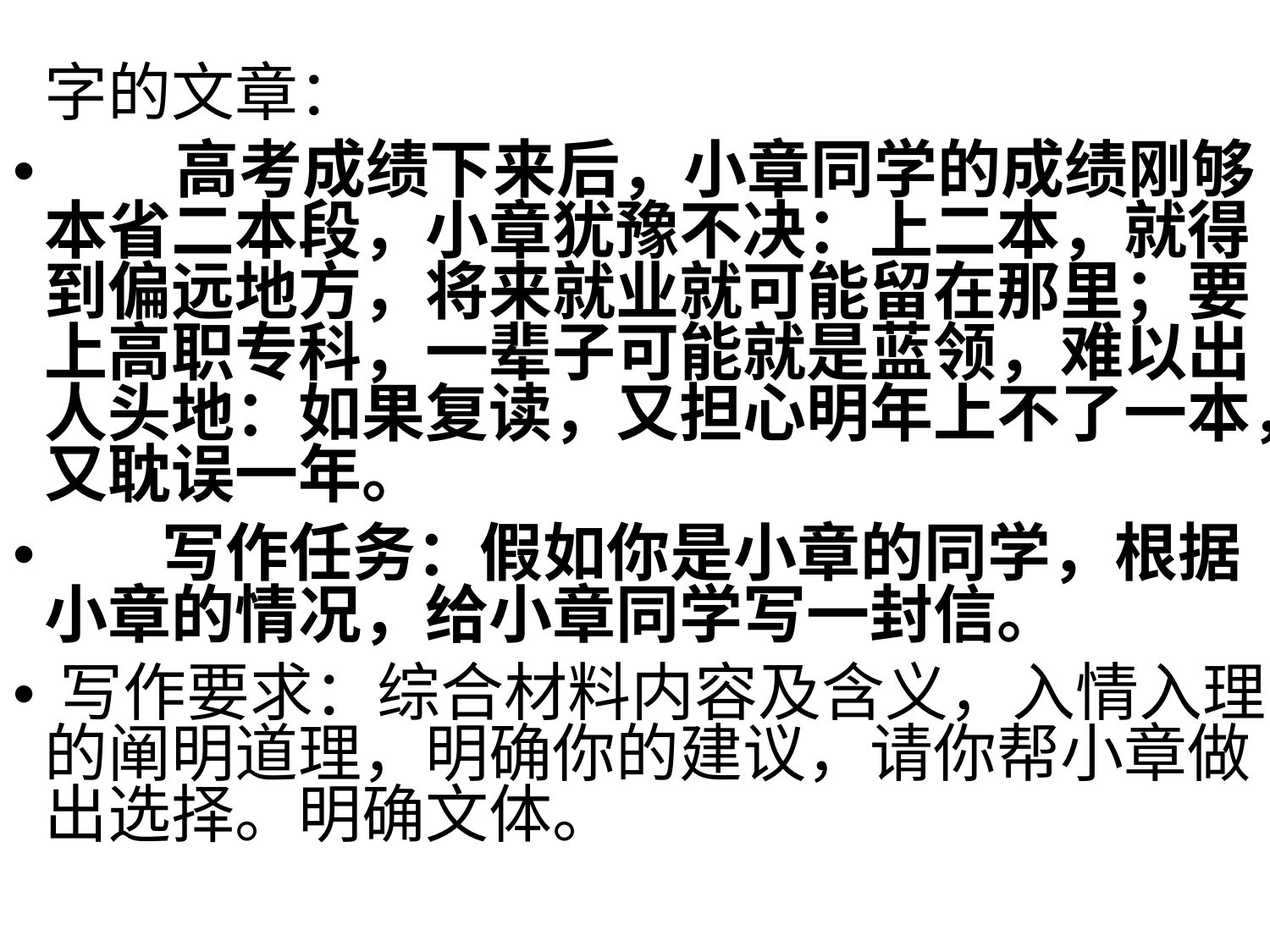

•阅读下面材料，根据要求写一篇不少于800
字的文章：
• 高考成绩下来后，小章同学的成绩刚够
本省二本段，小章犹豫不决：上二本，就得
到偏远地方，将来就业就可能留在那里；要
上高职专科，一辈子可能就是蓝领，难以出
人头地：如果复读，又担心明年上不了一本，
又耽误一年。
• 写作任务：假如你是小章的同学，根据
小章的情况，给小章同学写一封信。
•写作要求：综合材料内容及含义，入情入理
的阐明道理，明确你的建议，请你帮小章做
出选择。明确文体。